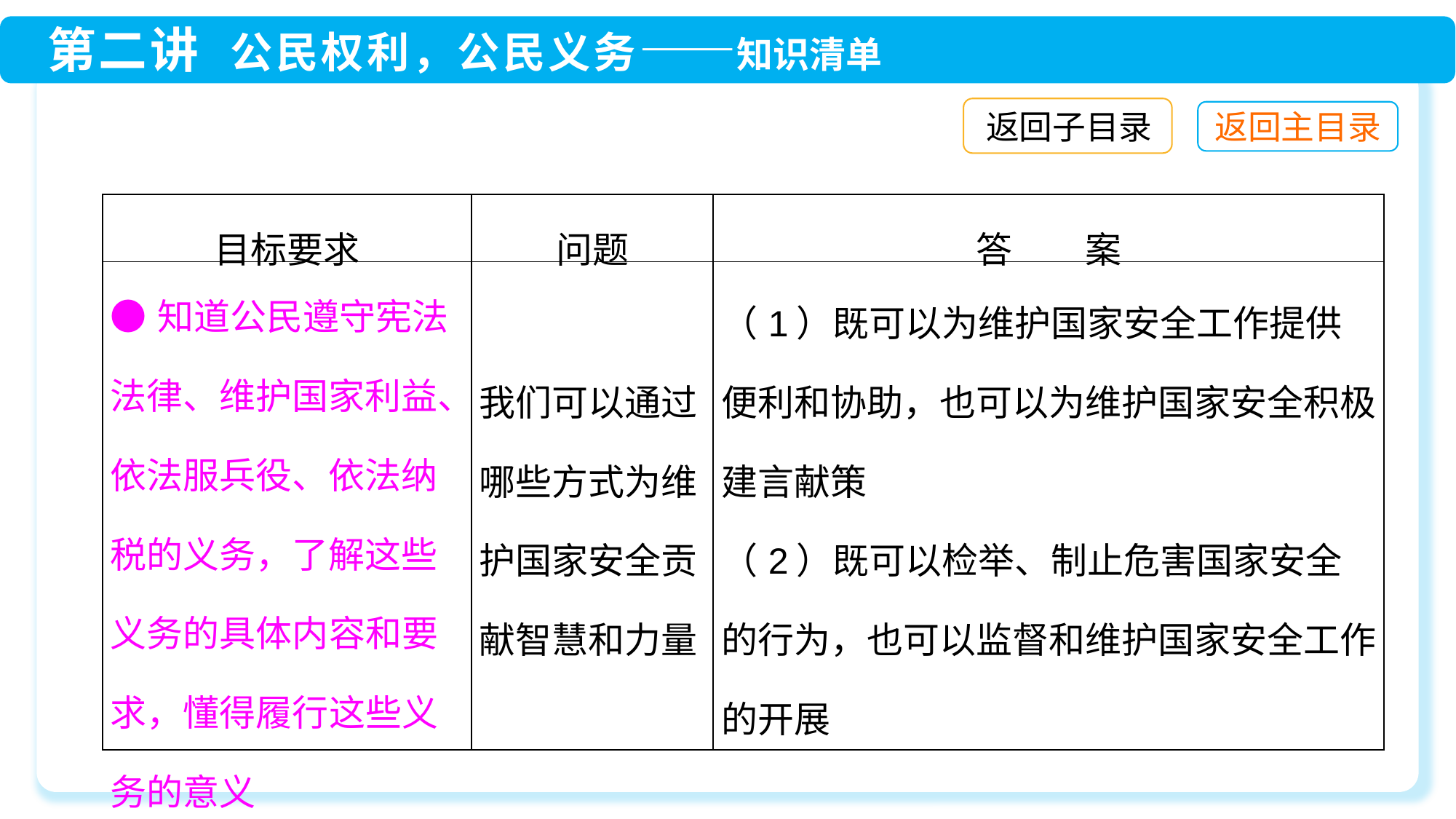

返回子目录
| 目标要求 | 问题 | 答　　案 |
| --- | --- | --- |
| ●知道公民遵守宪法法律、维护国家利益、依法服兵役、依法纳税的义务，了解这些义务的具体内容和要求，懂得履行这些义务的意义 | 我们可以通过哪些方式为维护国家安全贡献智慧和力量 | （1）既可以为维护国家安全工作提供便利和协助，也可以为维护国家安全积极建言献策 （2）既可以检举、制止危害国家安全的行为，也可以监督和维护国家安全工作的开展 |